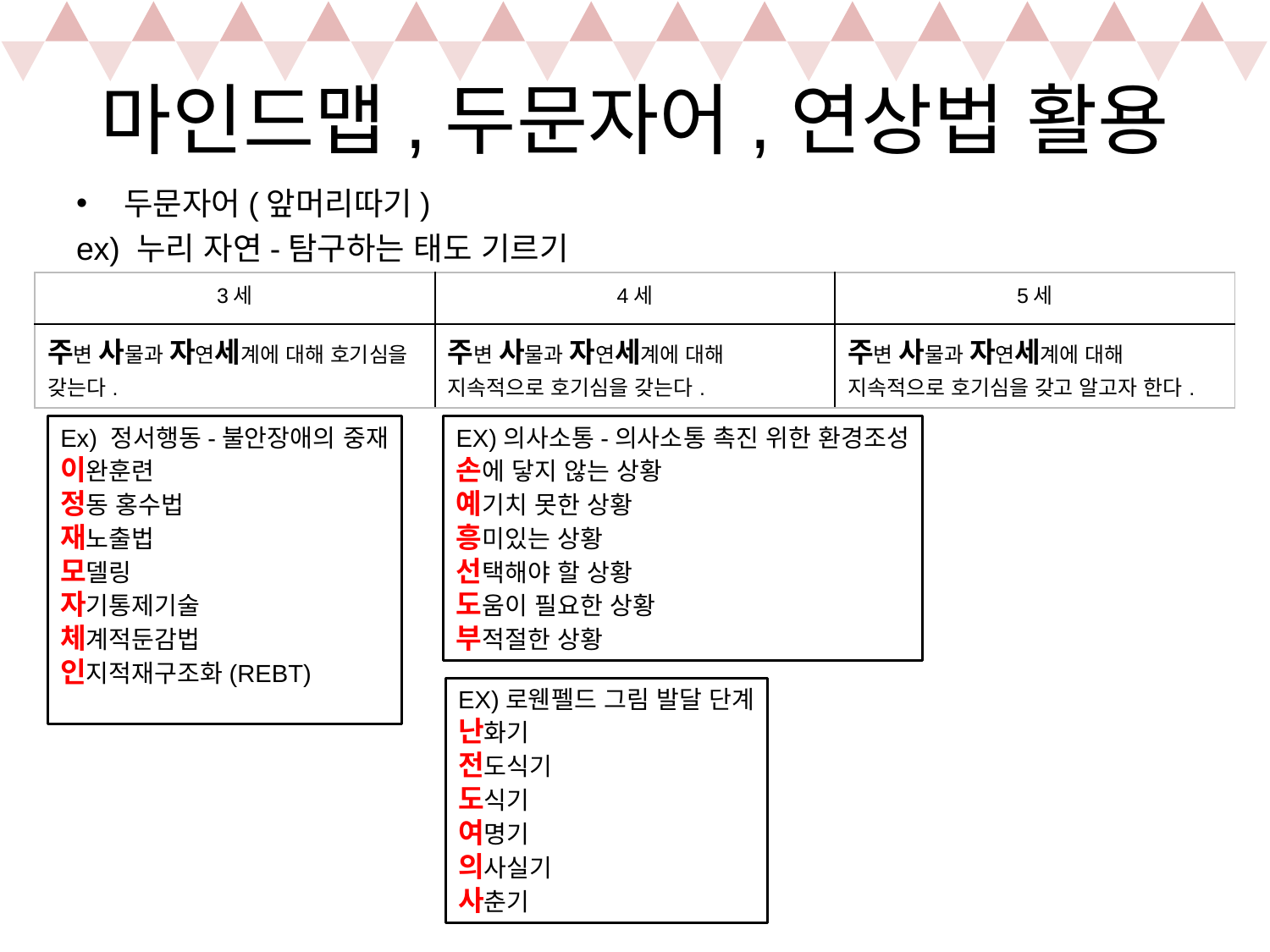

# 마인드맵,두문자어,연상법 활용
두문자어(앞머리따기)
ex) 누리 자연-탐구하는 태도 기르기

| 3세 | 4세 | 5세 |
| --- | --- | --- |
| 주변 사물과 자연세계에 대해 호기심을 갖는다. | 주변 사물과 자연세계에 대해 지속적으로 호기심을 갖는다. | 주변 사물과 자연세계에 대해 지속적으로 호기심을 갖고 알고자 한다. |
Ex) 정서행동-불안장애의 중재
이완훈련
정동 홍수법
재노출법
모델링
자기통제기술
체계적둔감법
인지적재구조화(REBT)

EX)의사소통-의사소통 촉진 위한 환경조성
손에 닿지 않는 상황
예기치 못한 상황
흥미있는 상황
선택해야 할 상황
도움이 필요한 상황
부적절한 상황
EX)로웬펠드 그림 발달 단계
난화기
전도식기
도식기
여명기
의사실기
사춘기